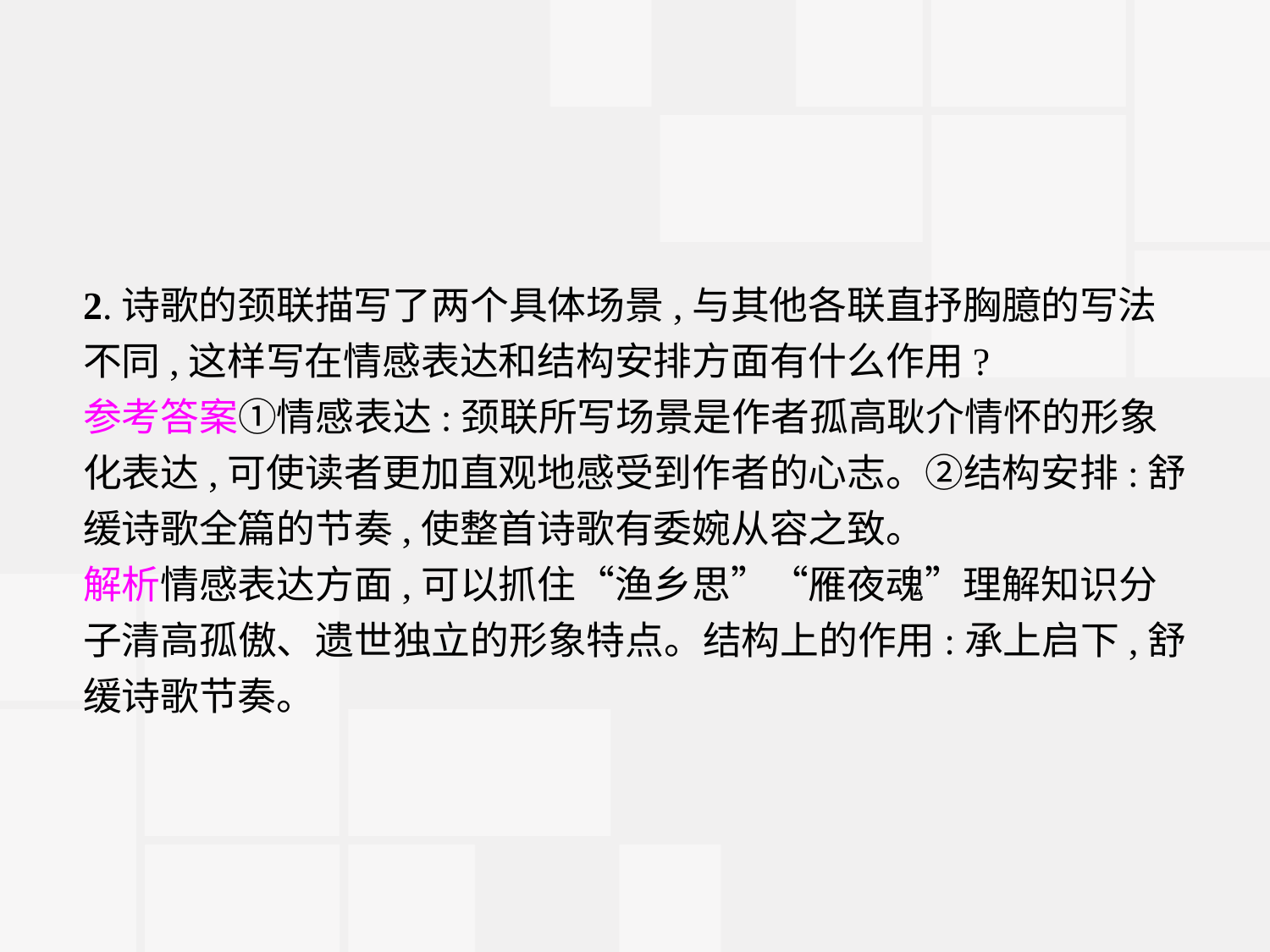

2.诗歌的颈联描写了两个具体场景,与其他各联直抒胸臆的写法不同,这样写在情感表达和结构安排方面有什么作用?
参考答案①情感表达:颈联所写场景是作者孤高耿介情怀的形象化表达,可使读者更加直观地感受到作者的心志。②结构安排:舒缓诗歌全篇的节奏,使整首诗歌有委婉从容之致。
解析情感表达方面,可以抓住“渔乡思”“雁夜魂”理解知识分子清高孤傲、遗世独立的形象特点。结构上的作用:承上启下,舒缓诗歌节奏。